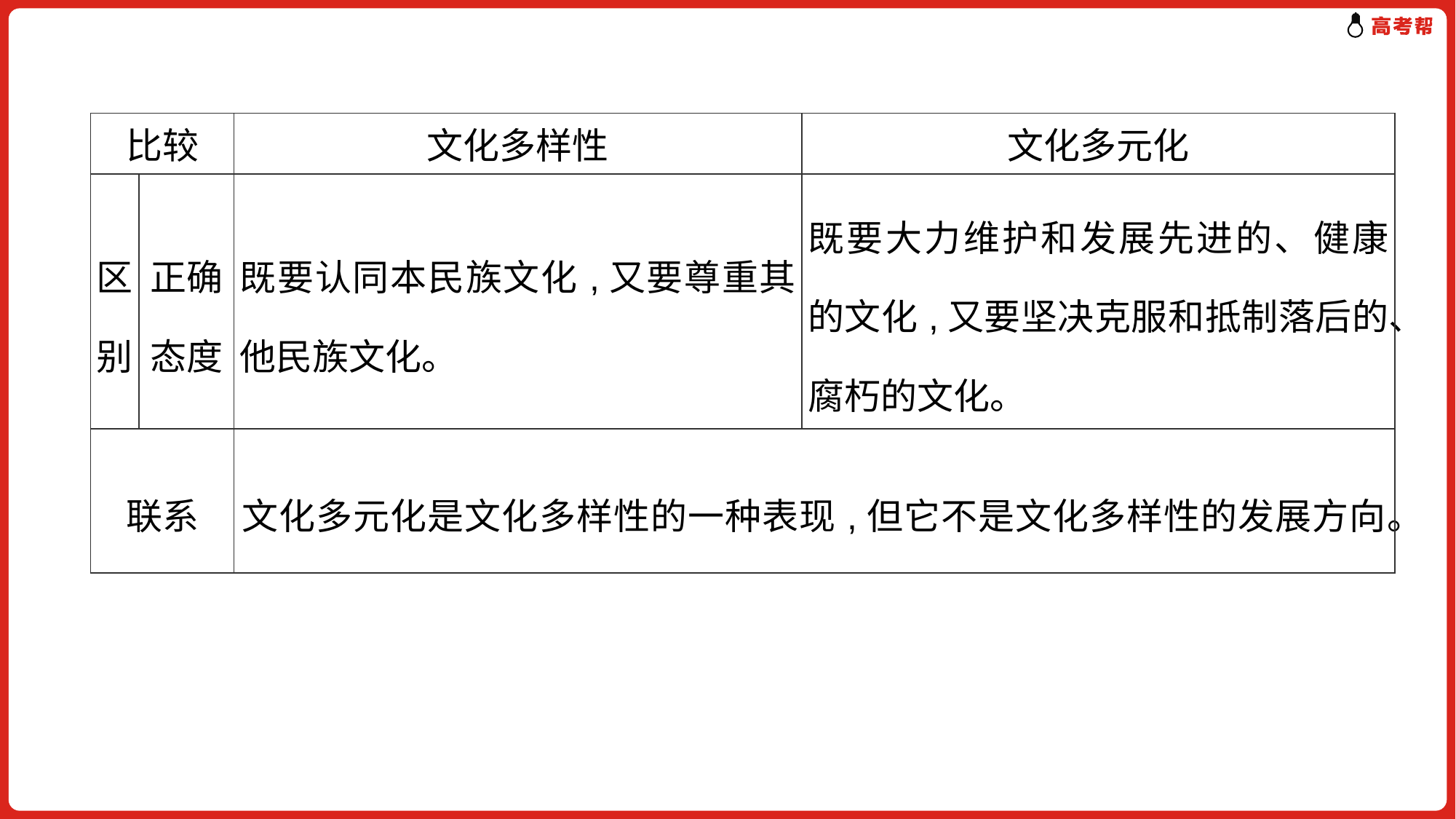

| 比较 |  | 文化多样性 | 文化多元化 |
| --- | --- | --- | --- |
| 区别 | 正确态度 | 既要认同本民族文化,又要尊重其他民族文化。 | 既要大力维护和发展先进的、健康的文化,又要坚决克服和抵制落后的、腐朽的文化。 |
| 联系 |  | 文化多元化是文化多样性的一种表现,但它不是文化多样性的发展方向。 |  |